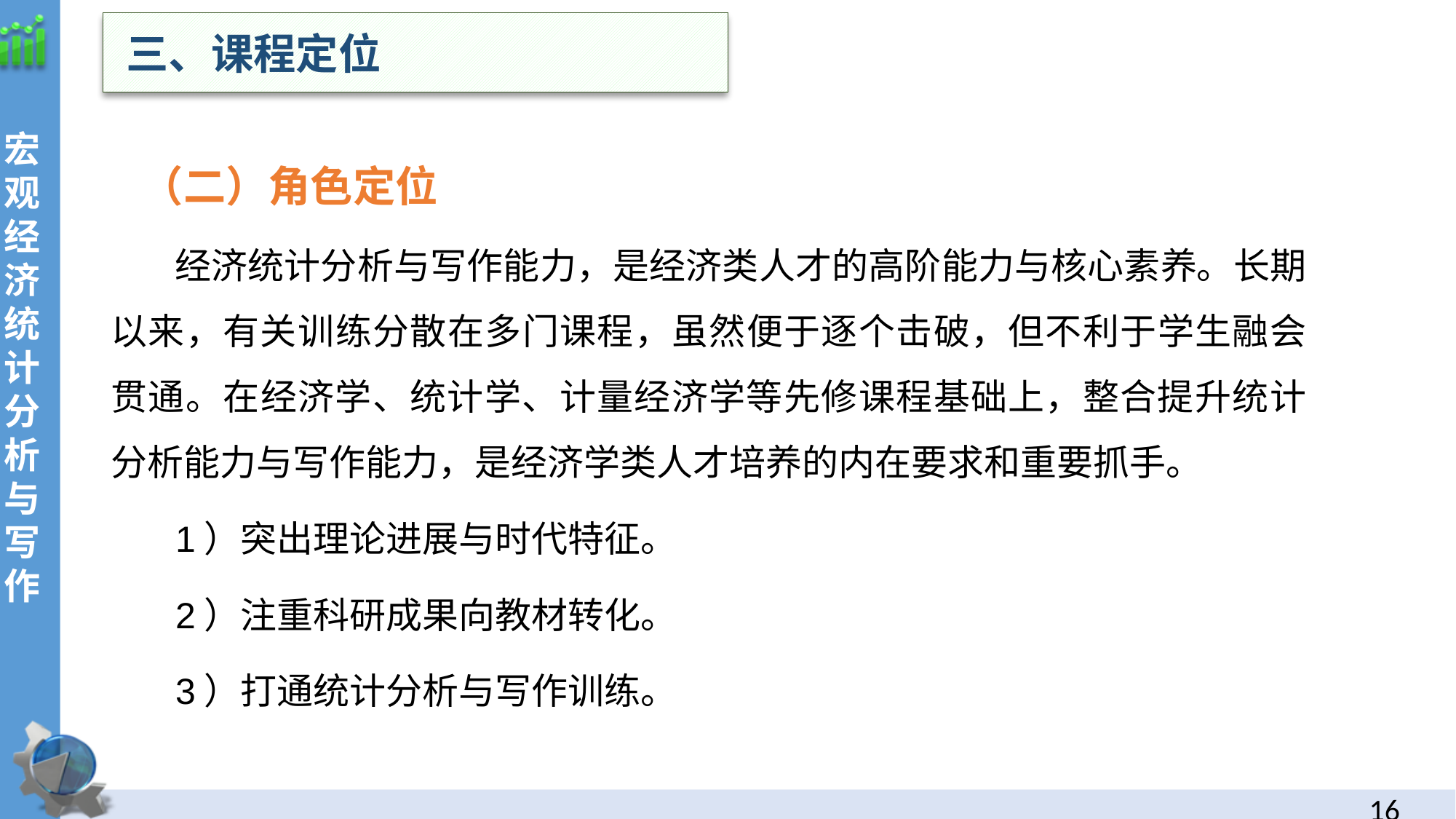

三、课程定位
（二）角色定位
   经济统计分析与写作能力，是经济类人才的高阶能力与核心素养。长期以来，有关训练分散在多门课程，虽然便于逐个击破，但不利于学生融会贯通。在经济学、统计学、计量经济学等先修课程基础上，整合提升统计分析能力与写作能力，是经济学类人才培养的内在要求和重要抓手。
1）突出理论进展与时代特征。
2）注重科研成果向教材转化。
3）打通统计分析与写作训练。

16